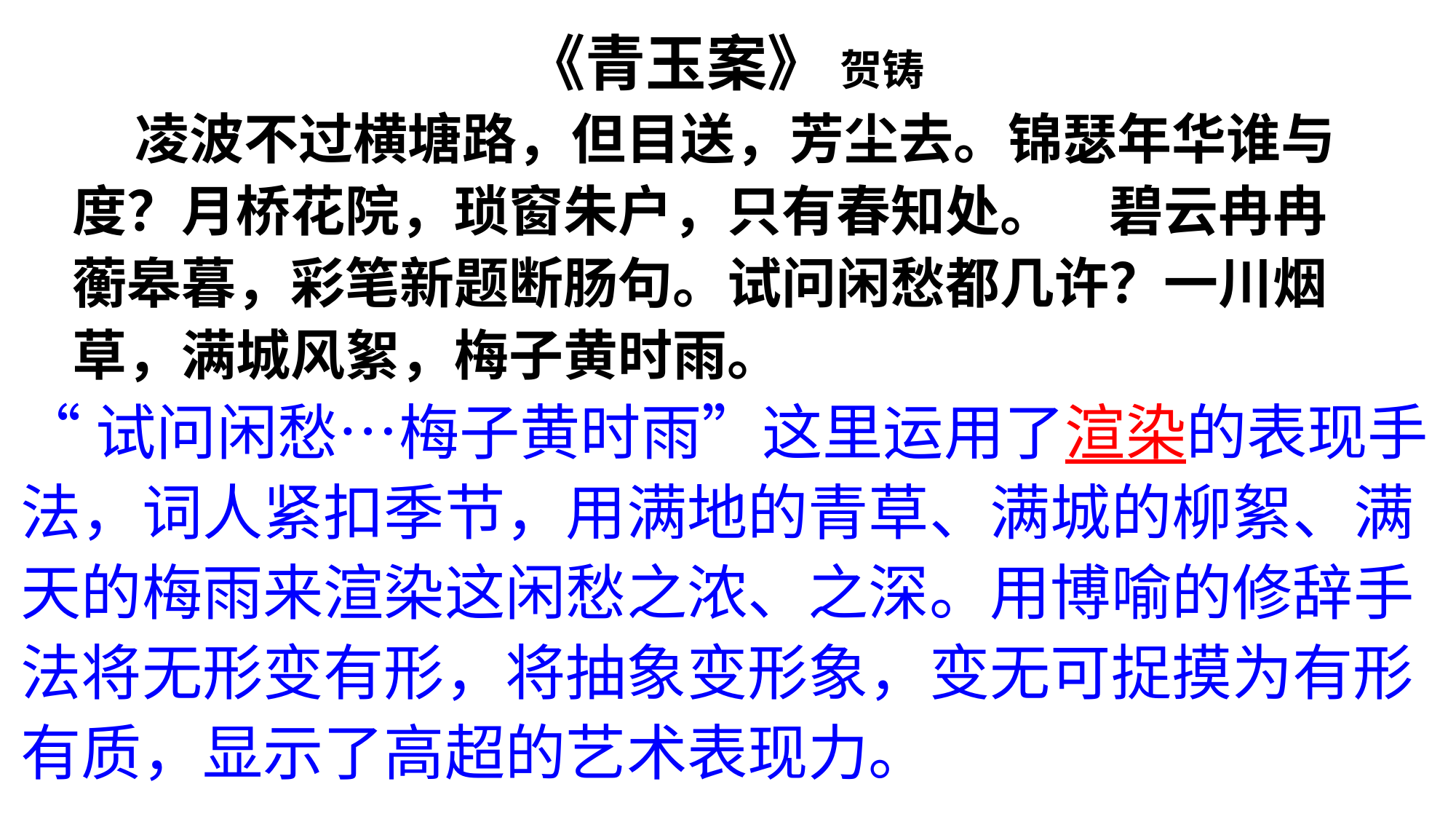

《青玉案》 贺铸
    凌波不过横塘路，但目送，芳尘去。锦瑟年华谁与度？月桥花院，琐窗朱户，只有春知处。　碧云冉冉蘅皋暮，彩笔新题断肠句。试问闲愁都几许？一川烟草，满城风絮，梅子黄时雨。
“试问闲愁…梅子黄时雨”这里运用了渲染的表现手法，词人紧扣季节，用满地的青草、满城的柳絮、满天的梅雨来渲染这闲愁之浓、之深。用博喻的修辞手法将无形变有形，将抽象变形象，变无可捉摸为有形有质，显示了高超的艺术表现力。